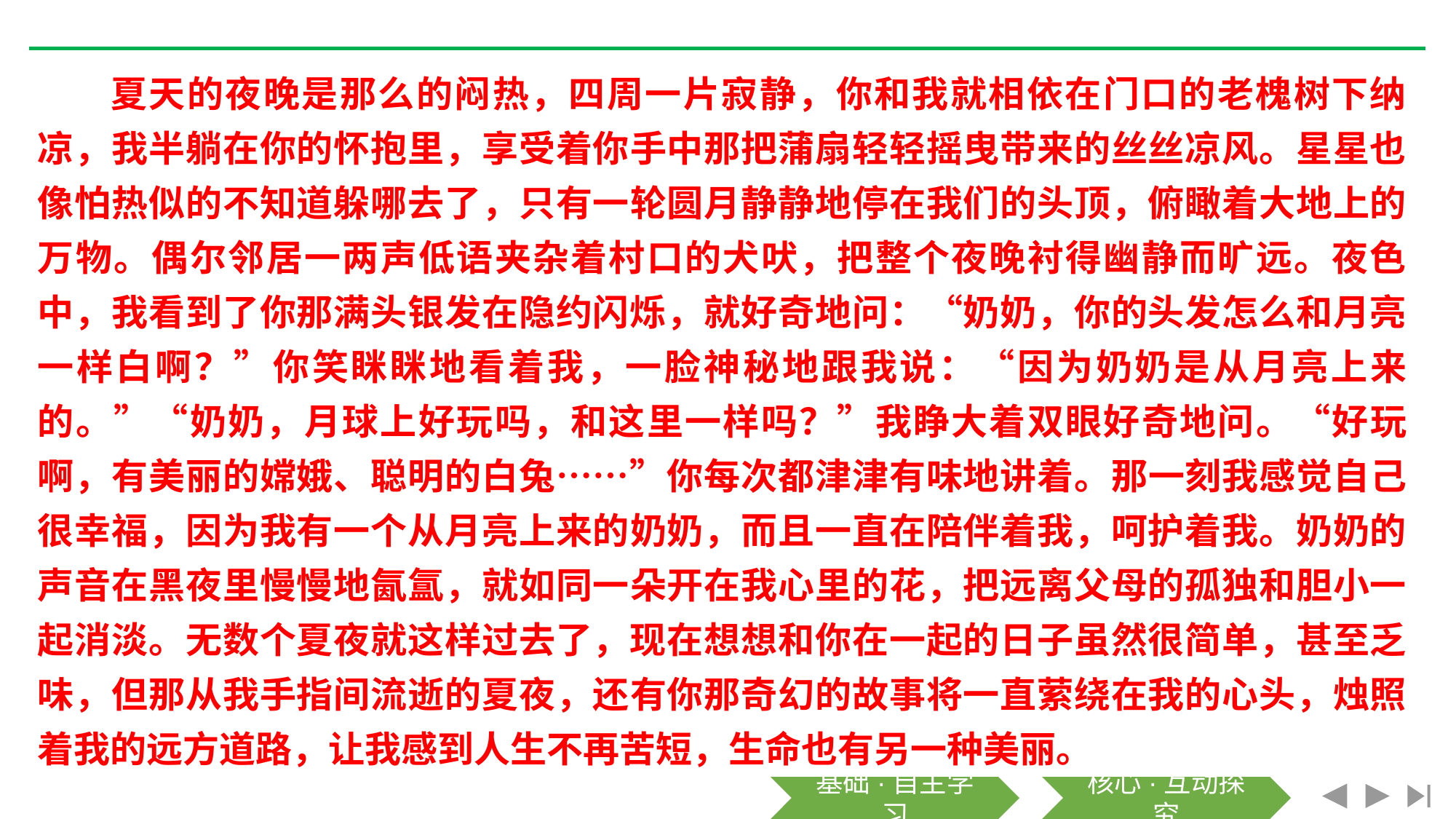

夏天的夜晚是那么的闷热，四周一片寂静，你和我就相依在门口的老槐树下纳凉，我半躺在你的怀抱里，享受着你手中那把蒲扇轻轻摇曳带来的丝丝凉风。星星也像怕热似的不知道躲哪去了，只有一轮圆月静静地停在我们的头顶，俯瞰着大地上的万物。偶尔邻居一两声低语夹杂着村口的犬吠，把整个夜晚衬得幽静而旷远。夜色中，我看到了你那满头银发在隐约闪烁，就好奇地问：“奶奶，你的头发怎么和月亮一样白啊？”你笑眯眯地看着我，一脸神秘地跟我说：“因为奶奶是从月亮上来的。”“奶奶，月球上好玩吗，和这里一样吗？”我睁大着双眼好奇地问。“好玩啊，有美丽的嫦娥、聪明的白兔……”你每次都津津有味地讲着。那一刻我感觉自己很幸福，因为我有一个从月亮上来的奶奶，而且一直在陪伴着我，呵护着我。奶奶的声音在黑夜里慢慢地氤氲，就如同一朵开在我心里的花，把远离父母的孤独和胆小一起消淡。无数个夏夜就这样过去了，现在想想和你在一起的日子虽然很简单，甚至乏味，但那从我手指间流逝的夏夜，还有你那奇幻的故事将一直萦绕在我的心头，烛照着我的远方道路，让我感到人生不再苦短，生命也有另一种美丽。